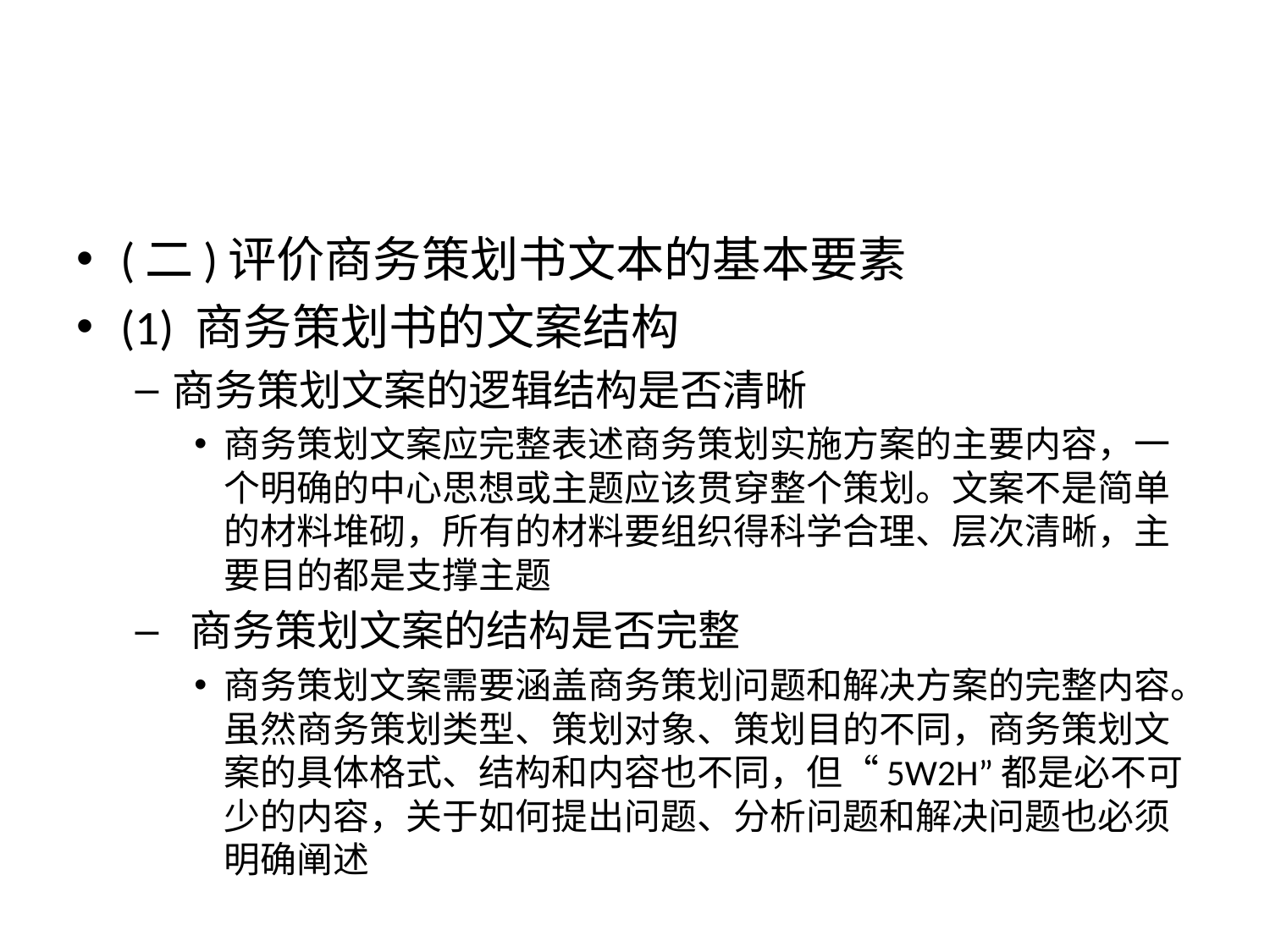

#
(二)评价商务策划书文本的基本要素
(1) 商务策划书的文案结构
商务策划文案的逻辑结构是否清晰
商务策划文案应完整表述商务策划实施方案的主要内容，一个明确的中心思想或主题应该贯穿整个策划。文案不是简单的材料堆砌，所有的材料要组织得科学合理、层次清晰，主要目的都是支撑主题
 商务策划文案的结构是否完整
商务策划文案需要涵盖商务策划问题和解决方案的完整内容。虽然商务策划类型、策划对象、策划目的不同，商务策划文案的具体格式、结构和内容也不同，但“5W2H”都是必不可少的内容，关于如何提出问题、分析问题和解决问题也必须明确阐述